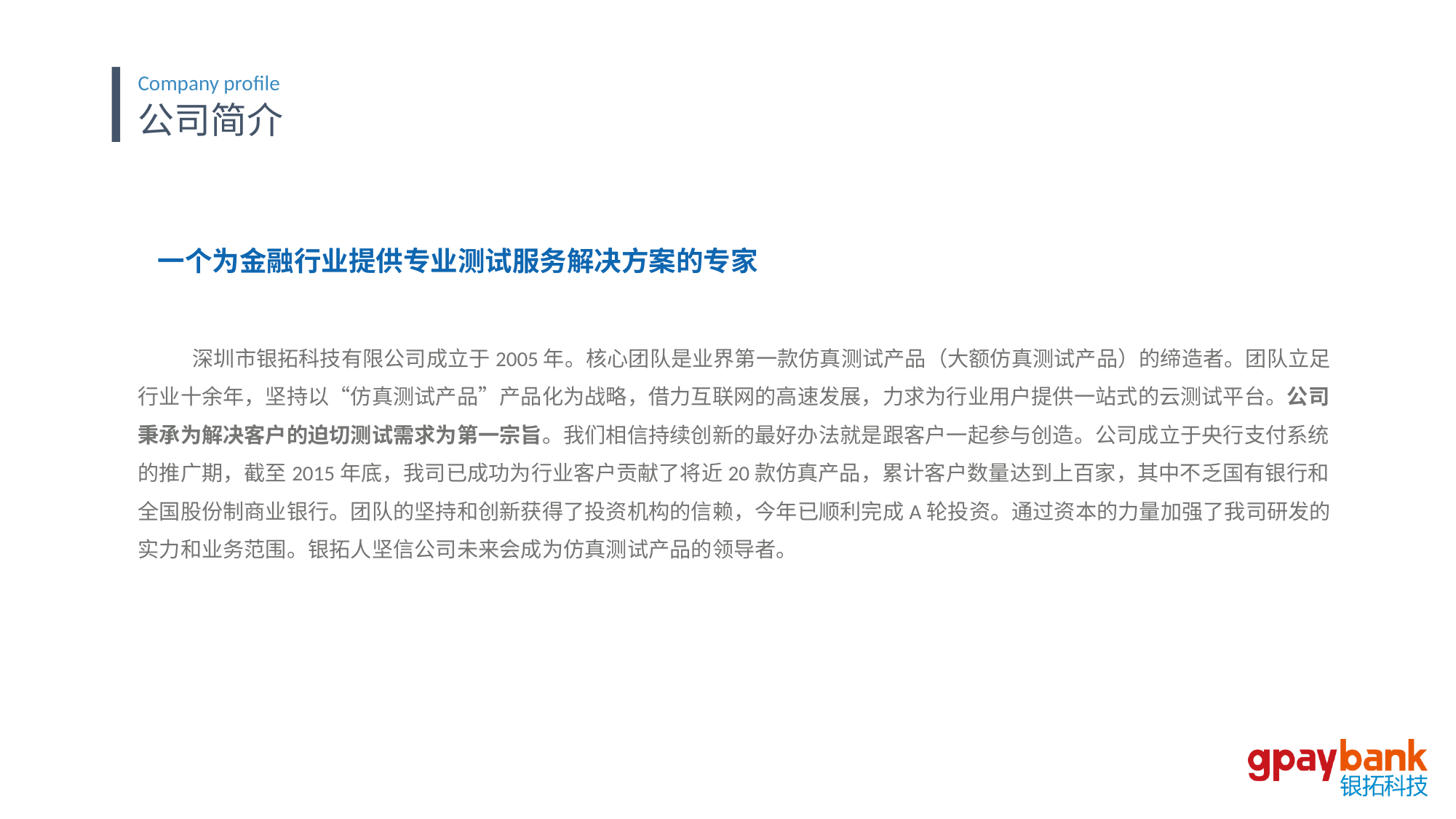

Company profile

公司简介
一个为金融行业提供专业测试服务解决方案的专家
深圳市银拓科技有限公司成立于2005年。核心团队是业界第一款仿真测试产品（大额仿真测试产品）的缔造者。团队立足行业十余年，坚持以“仿真测试产品”产品化为战略，借力互联网的高速发展，力求为行业用户提供一站式的云测试平台。公司秉承为解决客户的迫切测试需求为第一宗旨。我们相信持续创新的最好办法就是跟客户一起参与创造。公司成立于央行支付系统的推广期，截至2015年底，我司已成功为行业客户贡献了将近20款仿真产品，累计客户数量达到上百家，其中不乏国有银行和全国股份制商业银行。团队的坚持和创新获得了投资机构的信赖，今年已顺利完成A轮投资。通过资本的力量加强了我司研发的实力和业务范围。银拓人坚信公司未来会成为仿真测试产品的领导者。